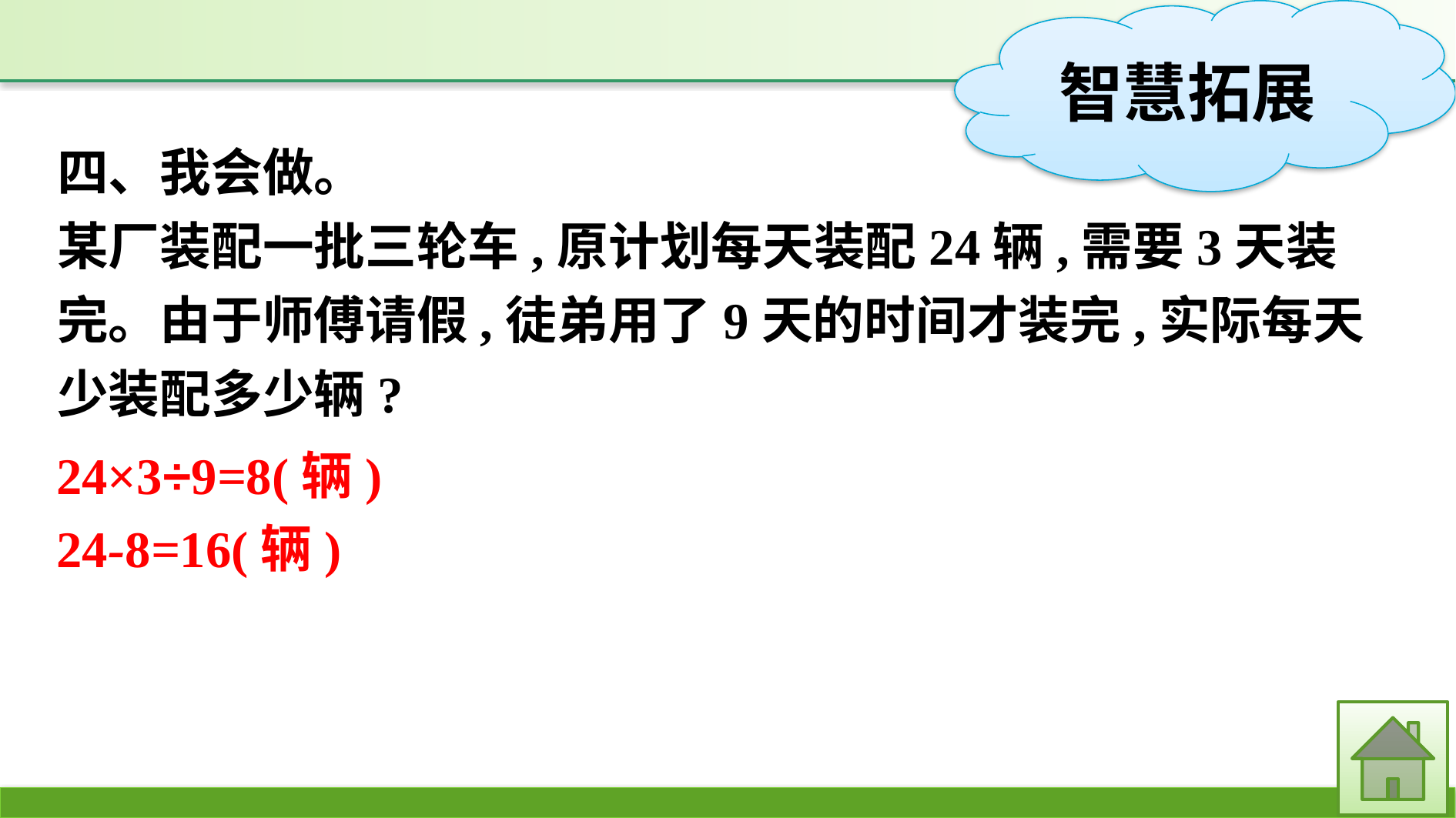

四、我会做。
某厂装配一批三轮车,原计划每天装配24辆,需要3天装完。由于师傅请假,徒弟用了9天的时间才装完,实际每天少装配多少辆?
24×3÷9=8(辆)
24-8=16(辆)